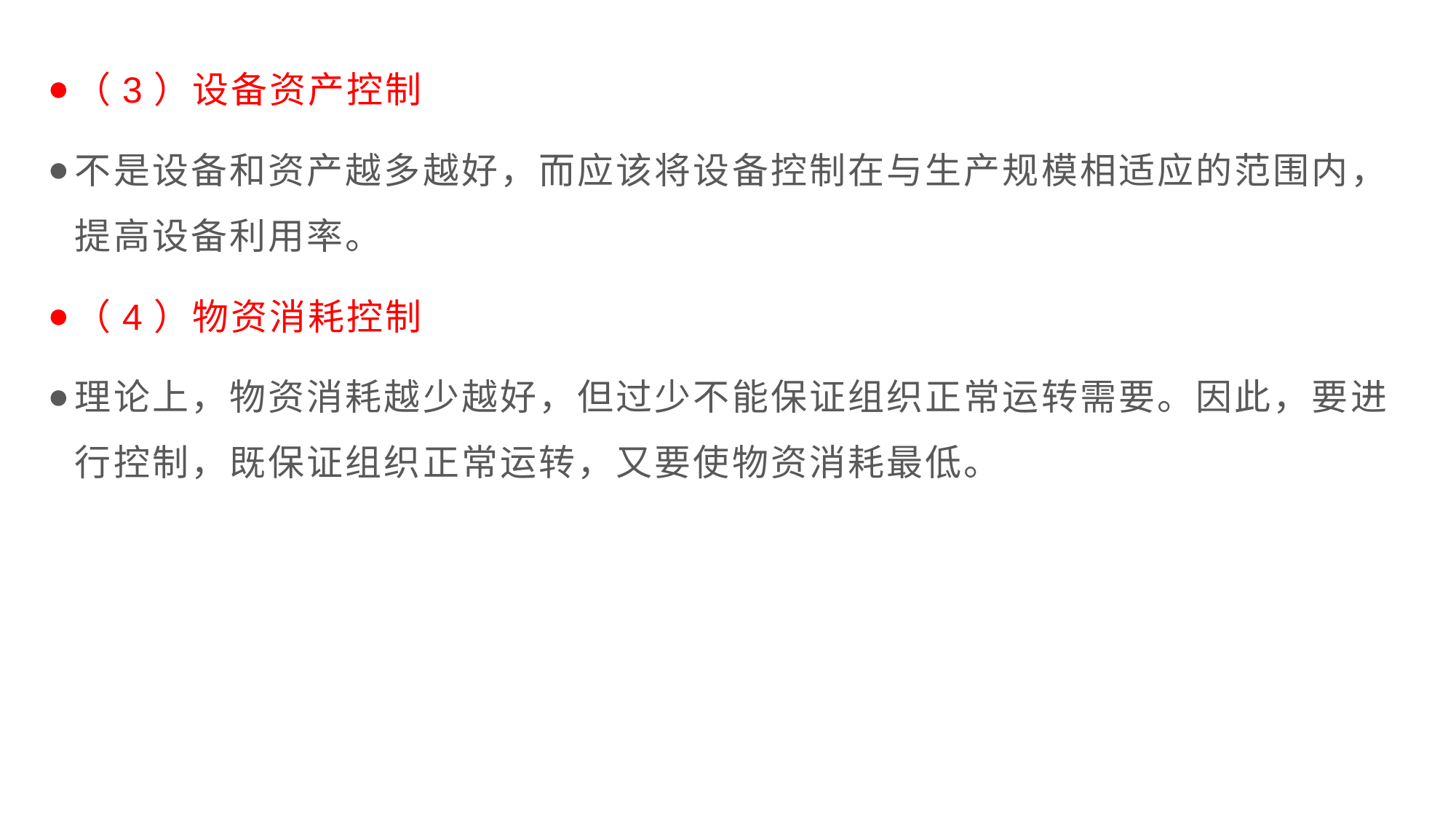

（3）设备资产控制
不是设备和资产越多越好，而应该将设备控制在与生产规模相适应的范围内，提高设备利用率。
（4）物资消耗控制
理论上，物资消耗越少越好，但过少不能保证组织正常运转需要。因此，要进行控制，既保证组织正常运转，又要使物资消耗最低。

18